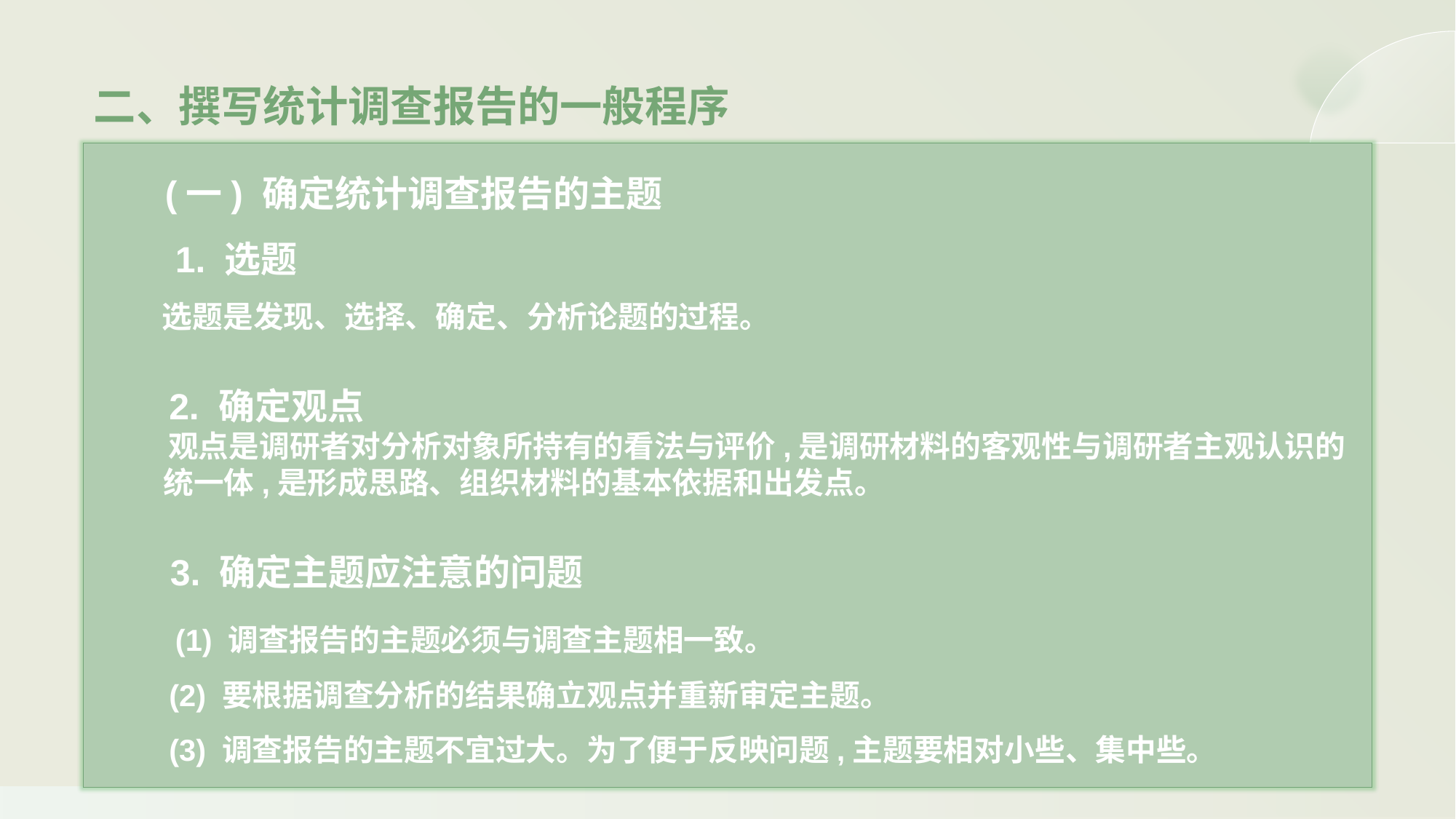

二、撰写统计调查报告的一般程序
       (一) 确定统计调查报告的主题
        1. 选题
          选题是发现、选择、确定、分析论题的过程。
         2. 确定观点
          观点是调研者对分析对象所持有的看法与评价,是调研材料的客观性与调研者主观认识的
         统一体,是形成思路、组织材料的基本依据和出发点。
          3. 确定主题应注意的问题
        (1) 调查报告的主题必须与调查主题相一致。
         (2) 要根据调查分析的结果确立观点并重新审定主题。
         (3) 调查报告的主题不宜过大。为了便于反映问题,主题要相对小些、集中些。